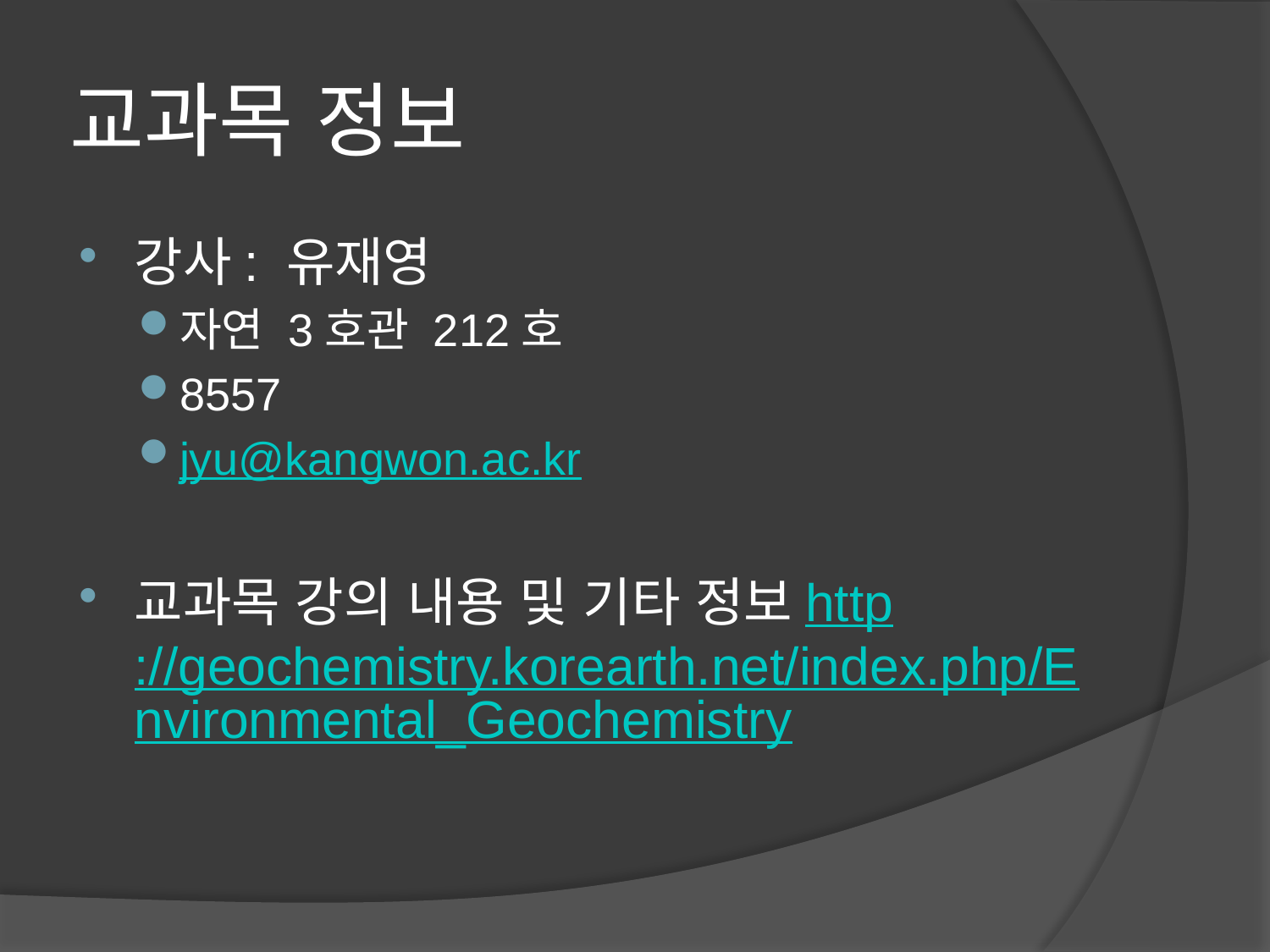

# 교과목 정보
강사: 유재영
자연 3호관 212호
8557
jyu@kangwon.ac.kr

교과목 강의 내용 및 기타 정보http://geochemistry.korearth.net/index.php/Environmental_Geochemistry